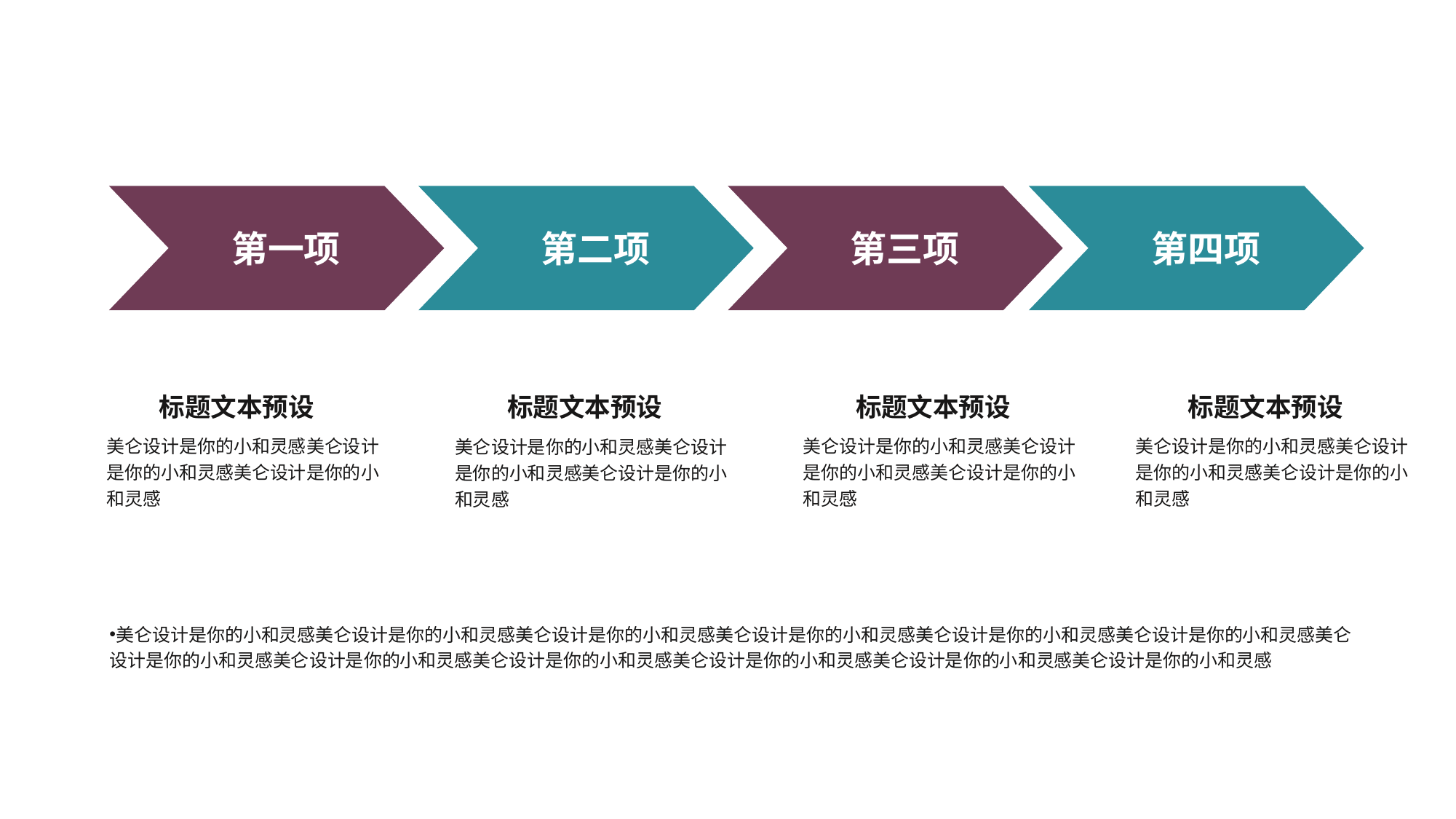

第一项
第二项
第三项
第四项
标题文本预设
标题文本预设
标题文本预设
标题文本预设
美仑设计是你的小和灵感美仑设计是你的小和灵感美仑设计是你的小和灵感
美仑设计是你的小和灵感美仑设计是你的小和灵感美仑设计是你的小和灵感
美仑设计是你的小和灵感美仑设计是你的小和灵感美仑设计是你的小和灵感
美仑设计是你的小和灵感美仑设计是你的小和灵感美仑设计是你的小和灵感
美仑设计是你的小和灵感美仑设计是你的小和灵感美仑设计是你的小和灵感美仑设计是你的小和灵感美仑设计是你的小和灵感美仑设计是你的小和灵感美仑设计是你的小和灵感美仑设计是你的小和灵感美仑设计是你的小和灵感美仑设计是你的小和灵感美仑设计是你的小和灵感美仑设计是你的小和灵感